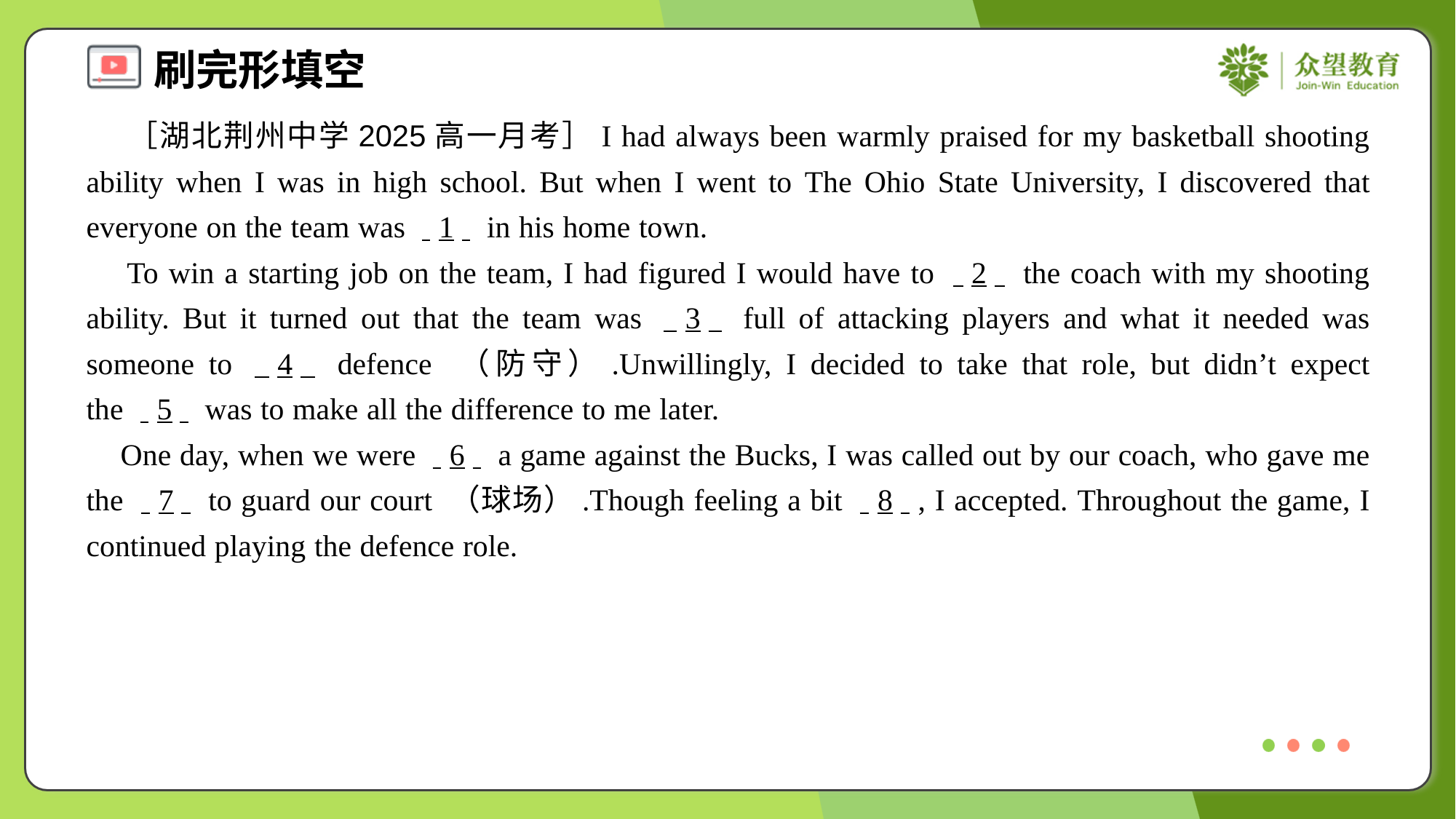

［湖北荆州中学2025高一月考］I had always been warmly praised for my basketball shooting ability when I was in high school. But when I went to The Ohio State University, I discovered that everyone on the team was . .1. . in his home town.
    To win a starting job on the team, I had figured I would have to . .2. . the coach with my shooting ability. But it turned out that the team was . .3. . full of attacking players and what it needed was someone to . .4. . defence （防守）.Unwillingly, I decided to take that role, but didn’t expect the . .5. . was to make all the difference to me later.
    One day, when we were . .6. . a game against the Bucks, I was called out by our coach, who gave me the . .7. . to guard our court （球场）.Though feeling a bit . .8. ., I accepted. Throughout the game, I continued playing the defence role.